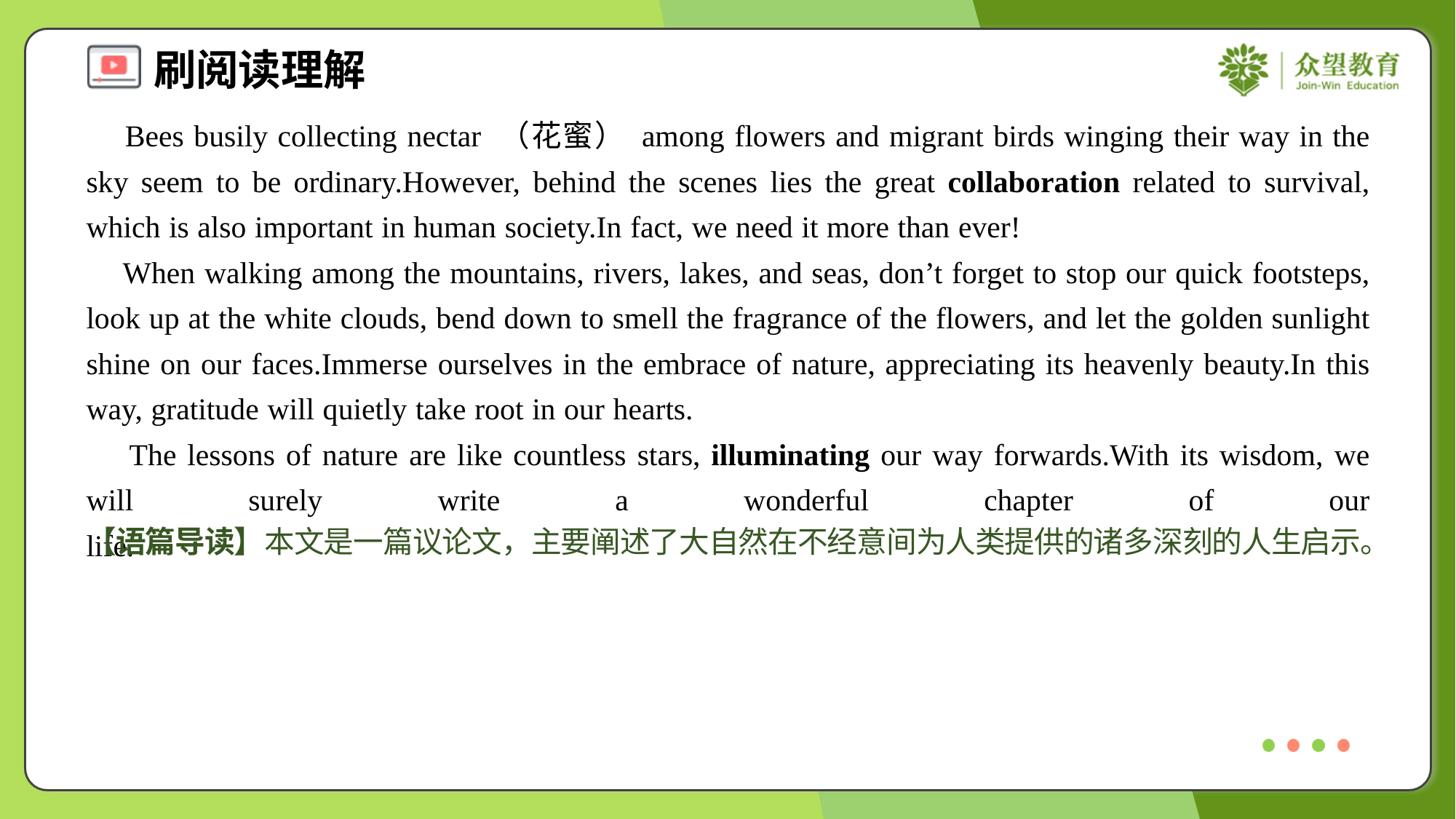

Bees busily collecting nectar （花蜜） among flowers and migrant birds winging their way in the sky seem to be ordinary.However, behind the scenes lies the great collaboration related to survival, which is also important in human society.In fact, we need it more than ever!
    When walking among the mountains, rivers, lakes, and seas, don’t forget to stop our quick footsteps, look up at the white clouds, bend down to smell the fragrance of the flowers, and let the golden sunlight shine on our faces.Immerse ourselves in the embrace of nature, appreciating its heavenly beauty.In this way, gratitude will quietly take root in our hearts.
    The lessons of nature are like countless stars, illuminating our way forwards.With its wisdom, we will surely write a wonderful chapter of our life.#1.6
【语篇导读】本文是一篇议论文，主要阐述了大自然在不经意间为人类提供的诸多深刻的人生启示。